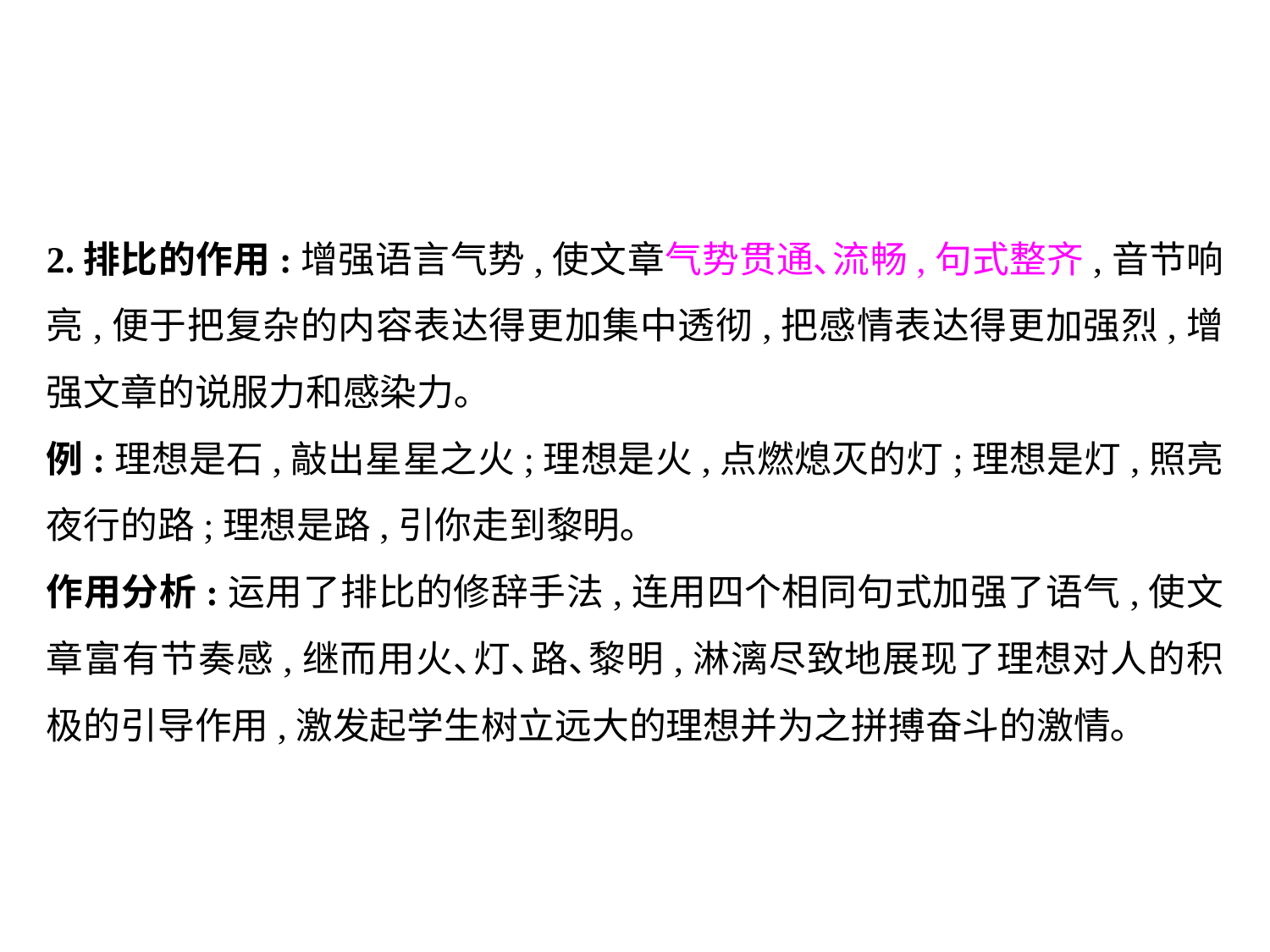

2.排比的作用:增强语言气势,使文章气势贯通､流畅,句式整齐,音节响亮,便于把复杂的内容表达得更加集中透彻,把感情表达得更加强烈,增强文章的说服力和感染力｡
例:理想是石,敲出星星之火;理想是火,点燃熄灭的灯;理想是灯,照亮夜行的路;理想是路,引你走到黎明｡
作用分析:运用了排比的修辞手法,连用四个相同句式加强了语气,使文章富有节奏感,继而用火､灯､路､黎明,淋漓尽致地展现了理想对人的积极的引导作用,激发起学生树立远大的理想并为之拼搏奋斗的激情｡